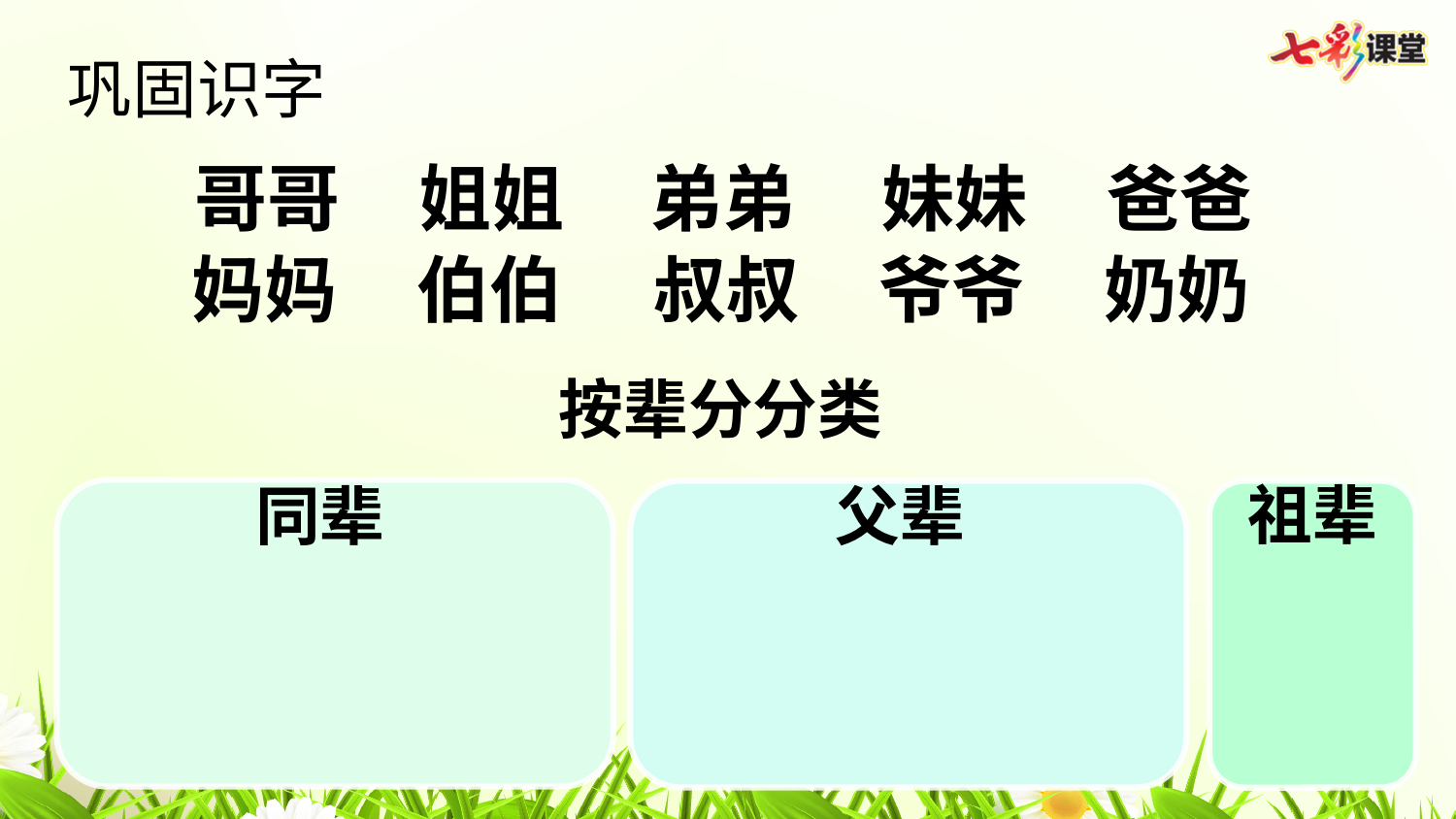

巩固识字
哥哥
姐姐
弟弟
妹妹
爸爸
妈妈
伯伯
叔叔
爷爷
奶奶
按辈分分类
祖辈

同辈

父辈